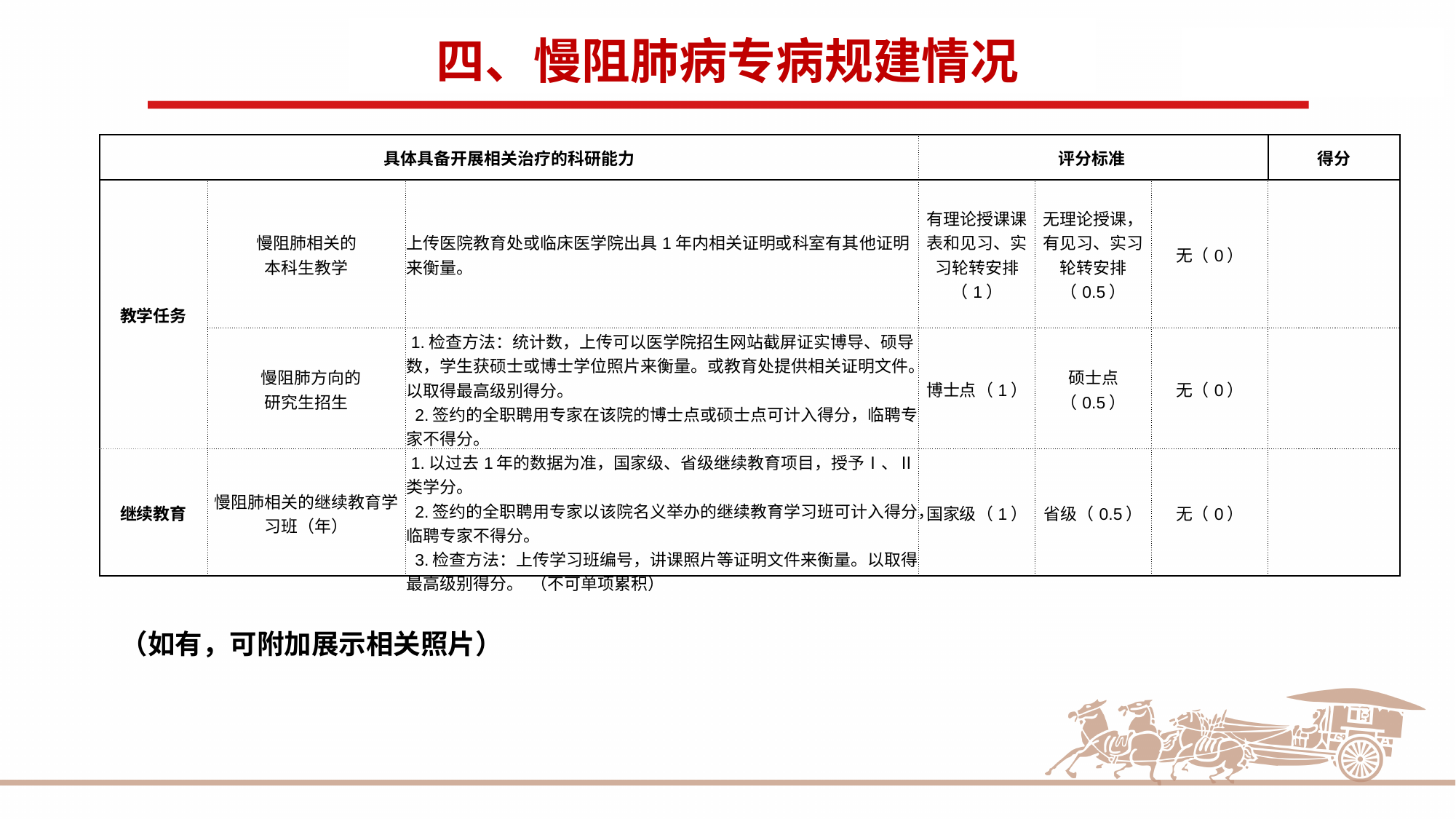

四、慢阻肺病专病规建情况
| 具体具备开展相关治疗的科研能力 |  |  | 评分标准 |  |  | 得分 |
| --- | --- | --- | --- | --- | --- | --- |
| 教学任务 | 慢阻肺相关的 本科生教学 | 上传医院教育处或临床医学院出具1年内相关证明或科室有其他证明来衡量。 | 有理论授课课表和见习、实习轮转安排 （1） | 无理论授课，有见习、实习轮转安排 （0.5） | 无（0） |  |
|  | 慢阻肺方向的 研究生招生 | 1.检查方法：统计数，上传可以医学院招生网站截屏证实博导、硕导数，学生获硕士或博士学位照片来衡量。或教育处提供相关证明文件。以取得最高级别得分。 2.签约的全职聘用专家在该院的博士点或硕士点可计入得分，临聘专家不得分。 | 博士点（1） | 硕士点（0.5） | 无（0） |  |
| 继续教育 | 慢阻肺相关的继续教育学习班（年） | 1.以过去1年的数据为准，国家级、省级继续教育项目，授予Ⅰ、Ⅱ类学分。 2.签约的全职聘用专家以该院名义举办的继续教育学习班可计入得分，临聘专家不得分。 3.检查方法：上传学习班编号，讲课照片等证明文件来衡量。以取得最高级别得分。 （不可单项累积） | 国家级（1） | 省级（0.5） | 无（0） |  |
（如有，可附加展示相关照片）